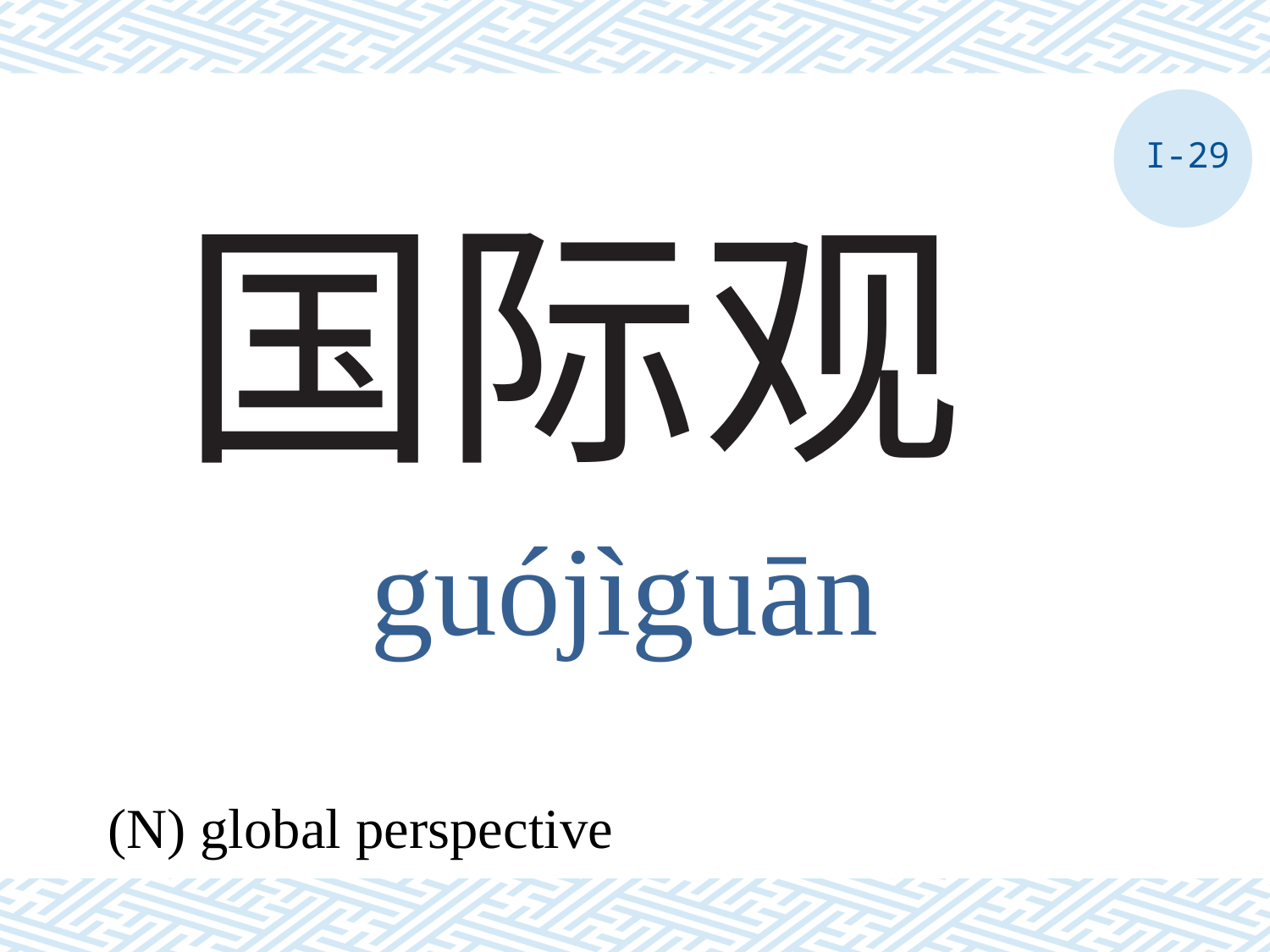

I-29

# 国际观
guójìguān
(N) global perspective